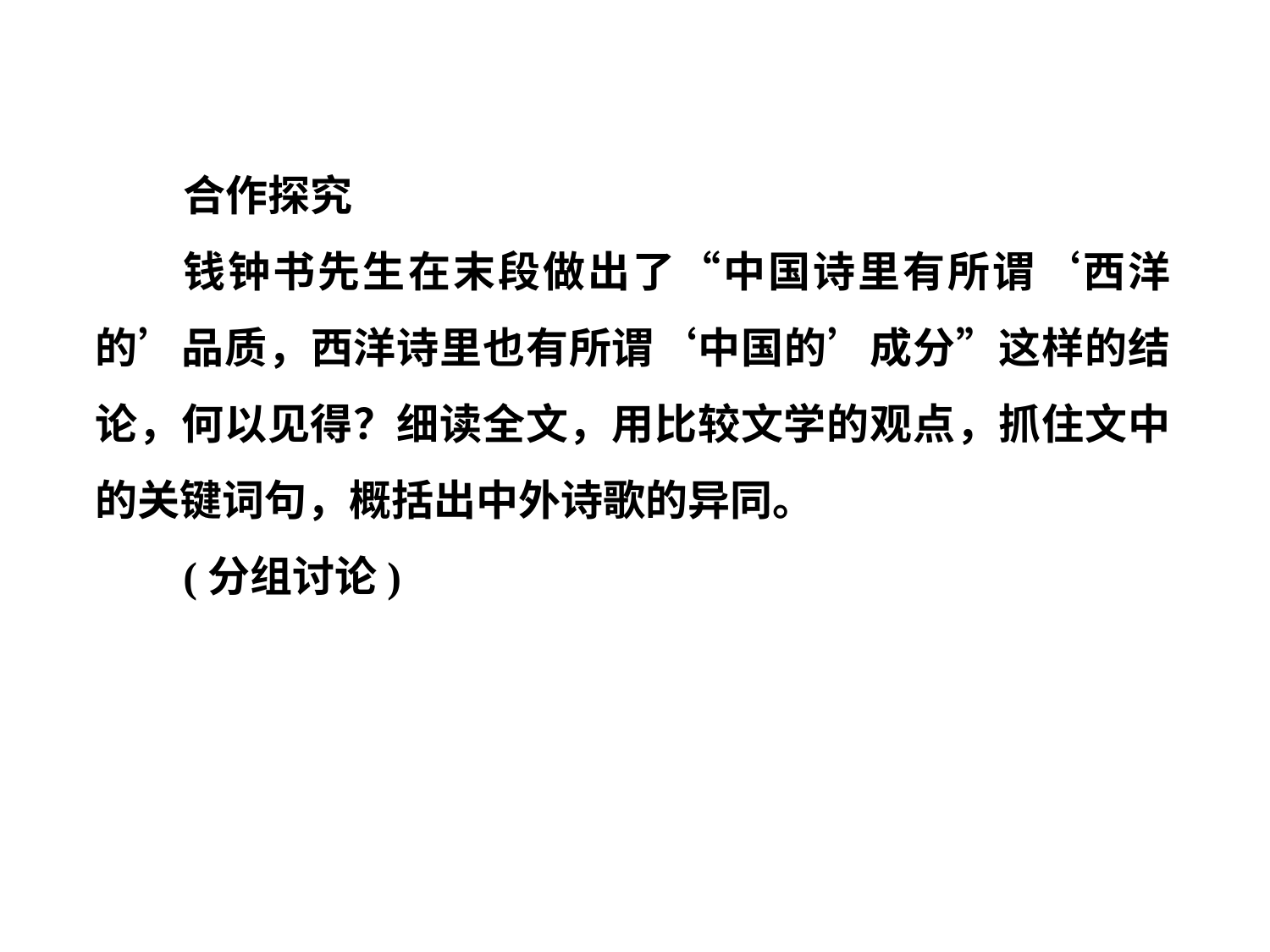

合作探究
钱钟书先生在末段做出了“中国诗里有所谓‘西洋的’品质，西洋诗里也有所谓‘中国的’成分”这样的结论，何以见得？细读全文，用比较文学的观点，抓住文中的关键词句，概括出中外诗歌的异同。
(分组讨论)